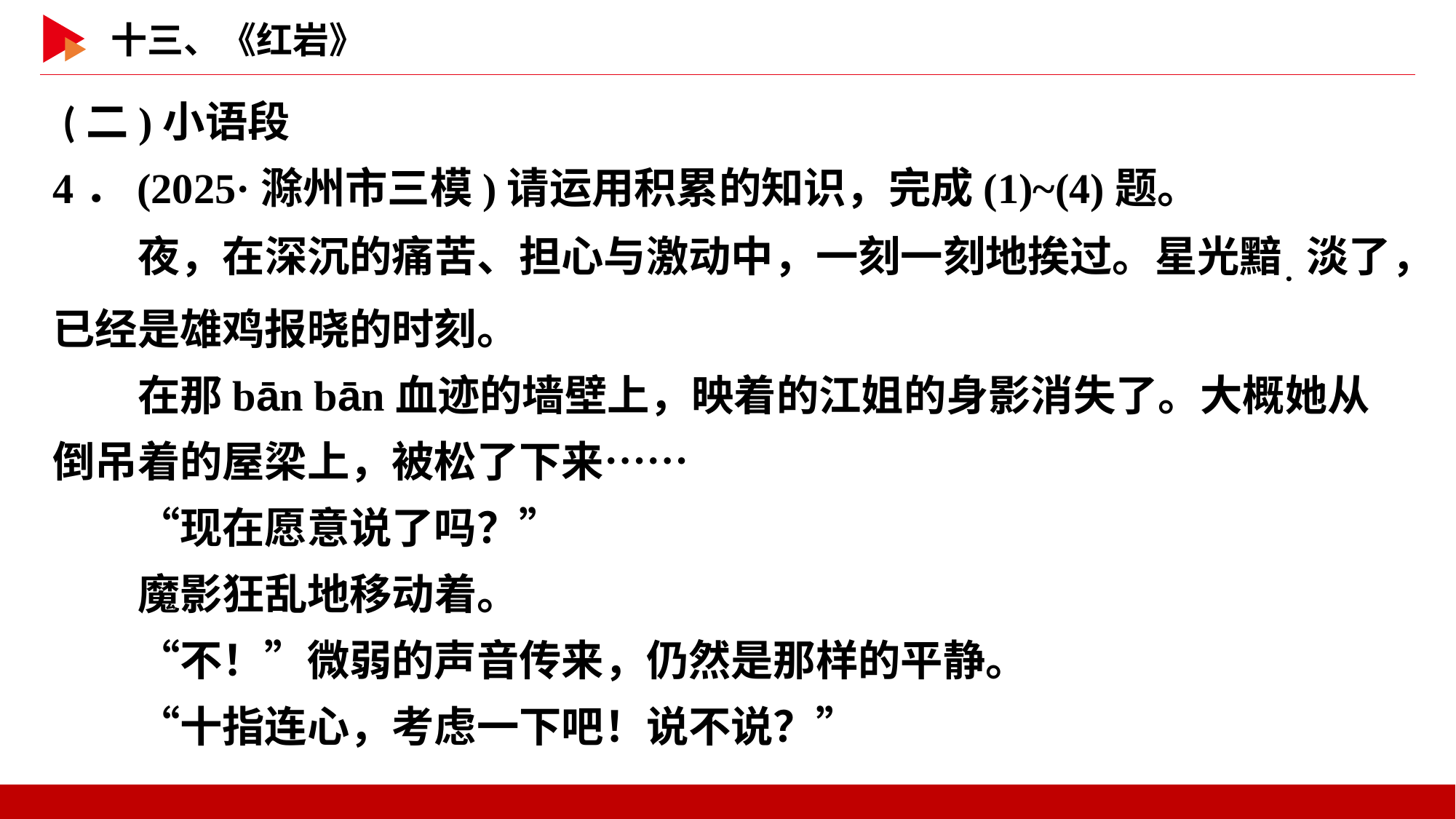

(二)小语段
4．(2025·滁州市三模)请运用积累的知识，完成(1)~(4)题。
　　夜，在深沉的痛苦、担心与激动中，一刻一刻地挨过。星光黯．淡了，已经是雄鸡报晓的时刻。
　　在那bān bān血迹的墙壁上，映着的江姐的身影消失了。大概她从倒吊着的屋梁上，被松了下来……
　　“现在愿意说了吗？”
　　魔影狂乱地移动着。
　　“不！”微弱的声音传来，仍然是那样的平静。
　　“十指连心，考虑一下吧！说不说？”